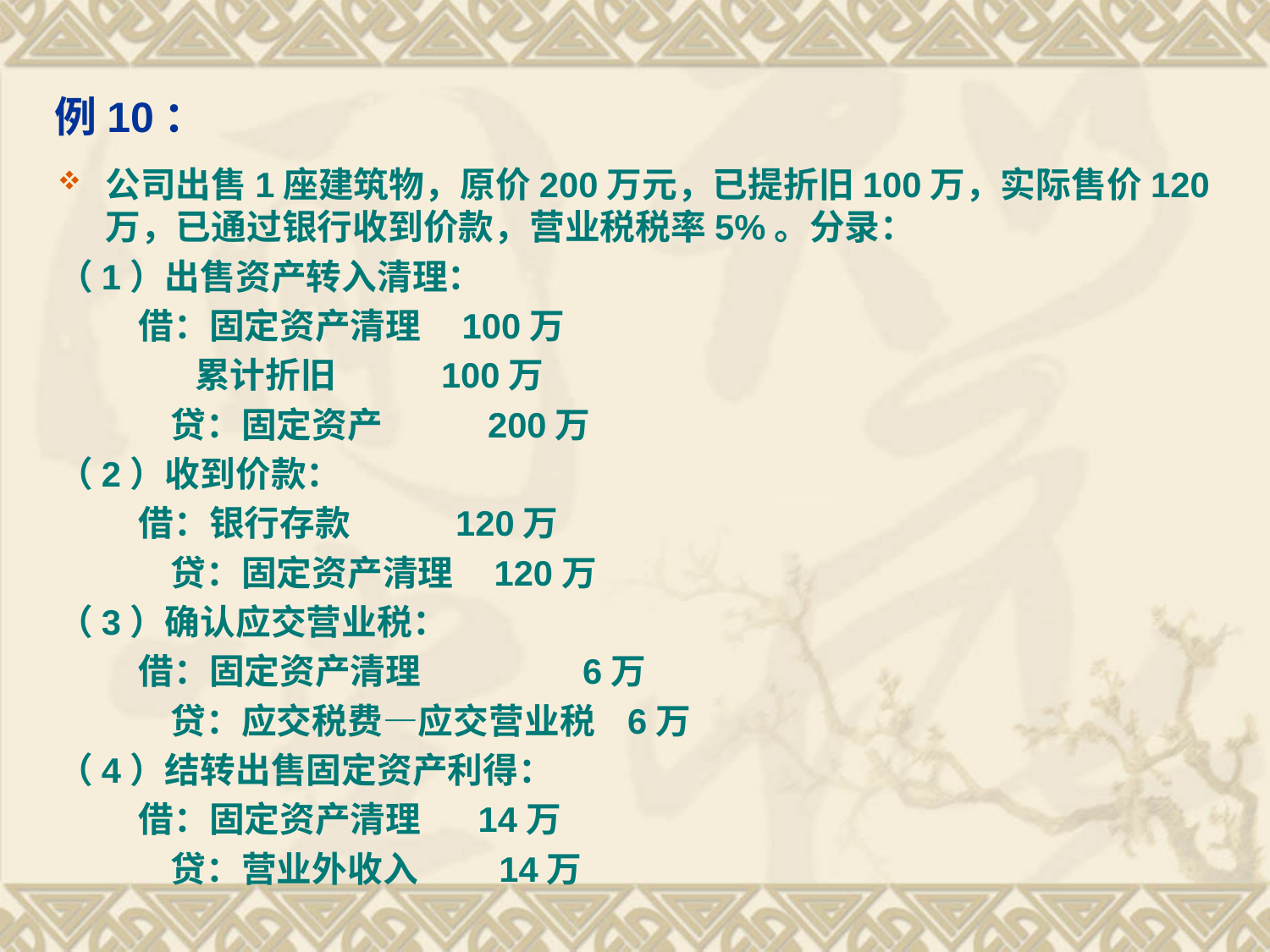

# 例10：
公司出售1座建筑物，原价200万元，已提折旧100万，实际售价120万，已通过银行收到价款，营业税税率5%。分录：
（1）出售资产转入清理：
         借：固定资产清理    100万
                累计折旧            100万
             贷：固定资产            200万
（2）收到价款：
         借：银行存款            120万
             贷：固定资产清理    120万
（3）确认应交营业税：
         借：固定资产清理                   6万
             贷：应交税费—应交营业税   6万
（4）结转出售固定资产利得：
         借：固定资产清理      14万
             贷：营业外收入         14万